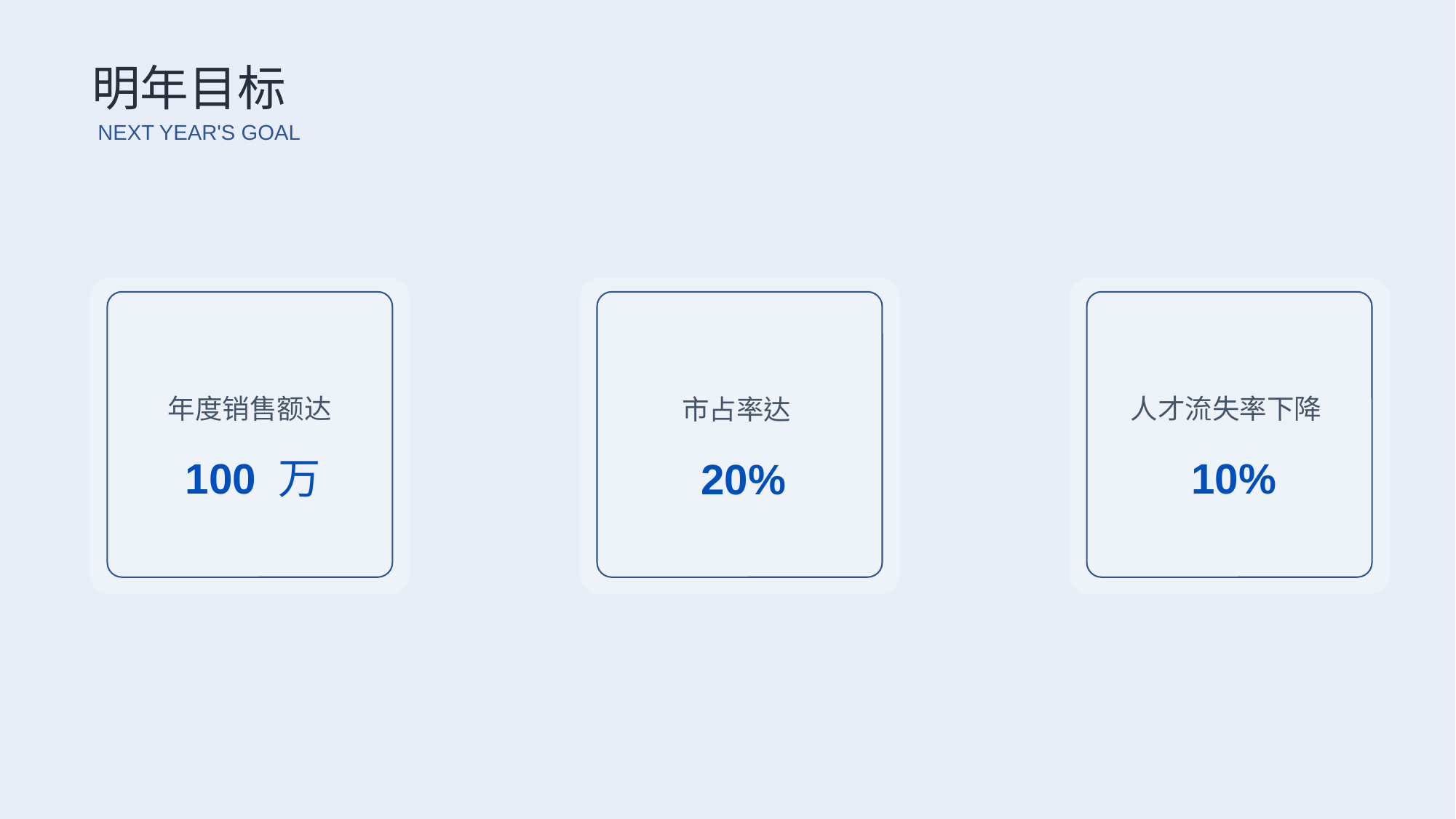

明年目标
NEXT YEAR'S GOAL

年度销售额达
人才流失率下降
市占率达
100 万
10%
20%